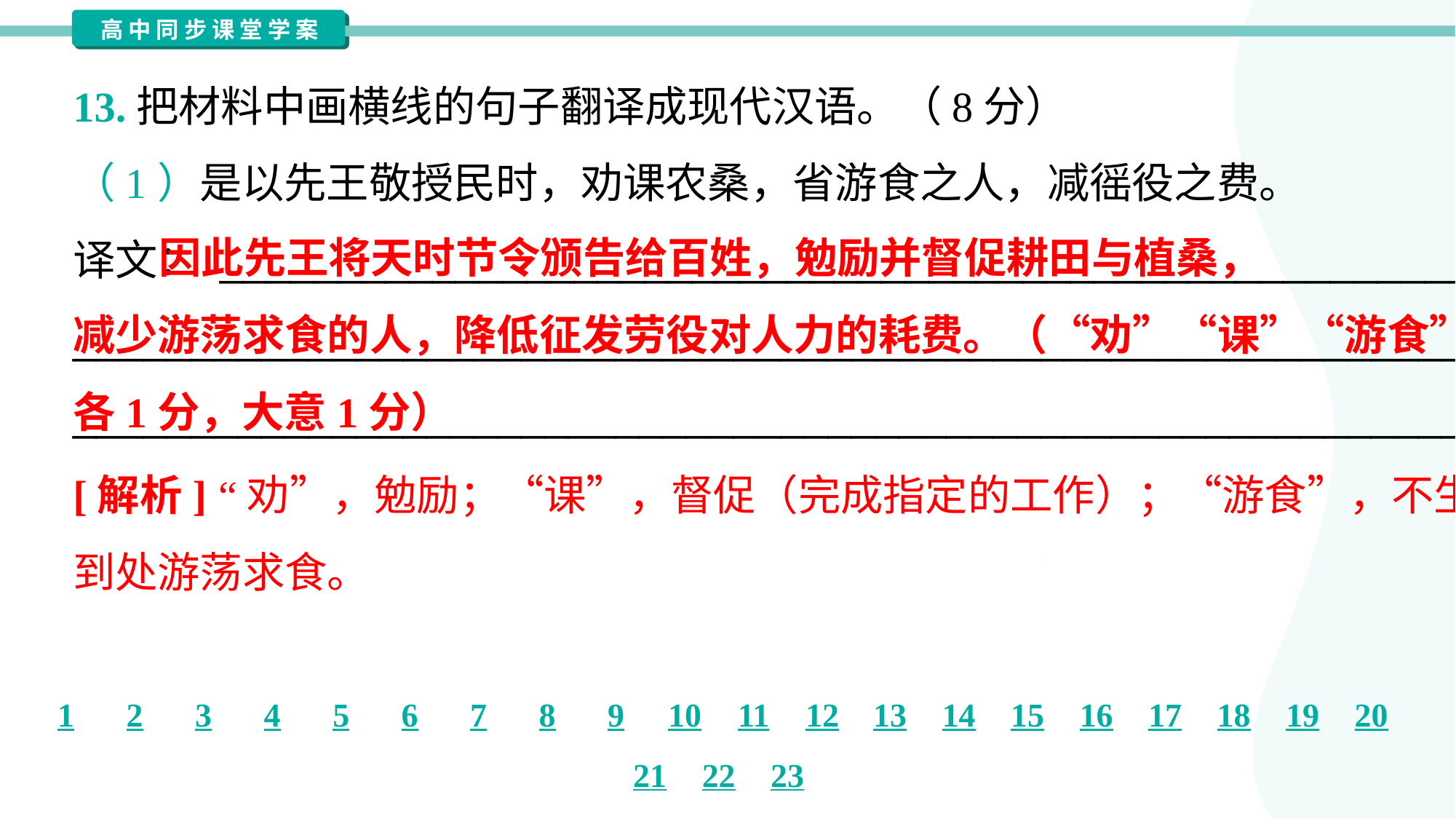

13.把材料中画横线的句子翻译成现代汉语。（8分）
（1）是以先王敬授民时，劝课农桑，省游食之人，减徭役之费。
译文： ______________________________________________________
_____________________________________________________________
_____________________________________________________________
        因此先王将天时节令颁告给百姓，勉励并督促耕田与植桑，
减少游荡求食的人，降低征发劳役对人力的耗费。（“劝”“课”“游食”
各1分，大意1分）
[解析] “劝”，勉励；“课”，督促（完成指定的工作）；“游食”，不生产，
到处游荡求食。